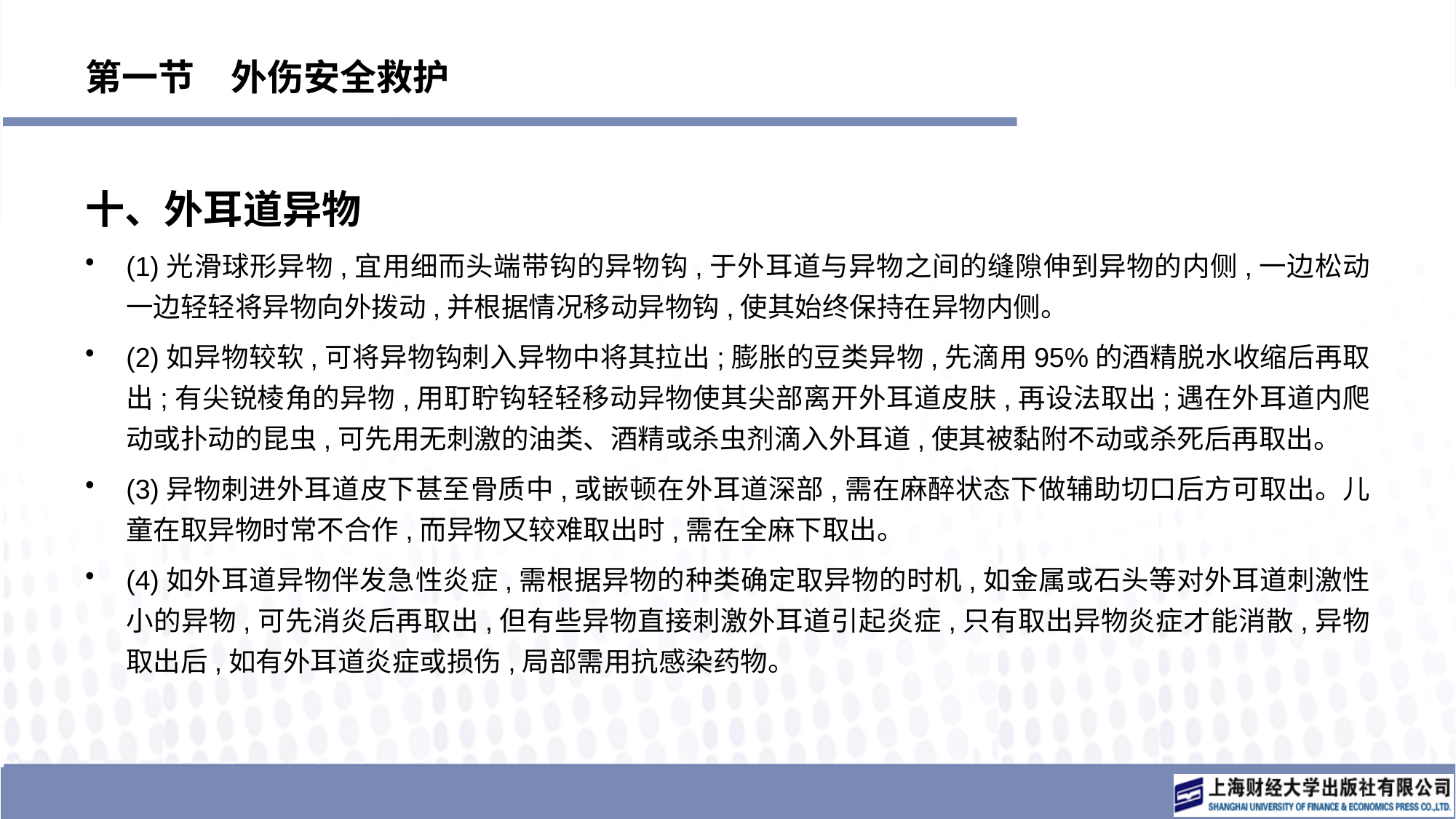

# 第一节　外伤安全救护
十、外耳道异物
(1)光滑球形异物,宜用细而头端带钩的异物钩,于外耳道与异物之间的缝隙伸到异物的内侧,一边松动一边轻轻将异物向外拨动,并根据情况移动异物钩,使其始终保持在异物内侧。
(2)如异物较软,可将异物钩刺入异物中将其拉出;膨胀的豆类异物,先滴用95%的酒精脱水收缩后再取出;有尖锐棱角的异物,用耵聍钩轻轻移动异物使其尖部离开外耳道皮肤,再设法取出;遇在外耳道内爬动或扑动的昆虫,可先用无刺激的油类、酒精或杀虫剂滴入外耳道,使其被黏附不动或杀死后再取出。
(3)异物刺进外耳道皮下甚至骨质中,或嵌顿在外耳道深部,需在麻醉状态下做辅助切口后方可取出。儿童在取异物时常不合作,而异物又较难取出时,需在全麻下取出。
(4)如外耳道异物伴发急性炎症,需根据异物的种类确定取异物的时机,如金属或石头等对外耳道刺激性小的异物,可先消炎后再取出,但有些异物直接刺激外耳道引起炎症,只有取出异物炎症才能消散,异物取出后,如有外耳道炎症或损伤,局部需用抗感染药物。